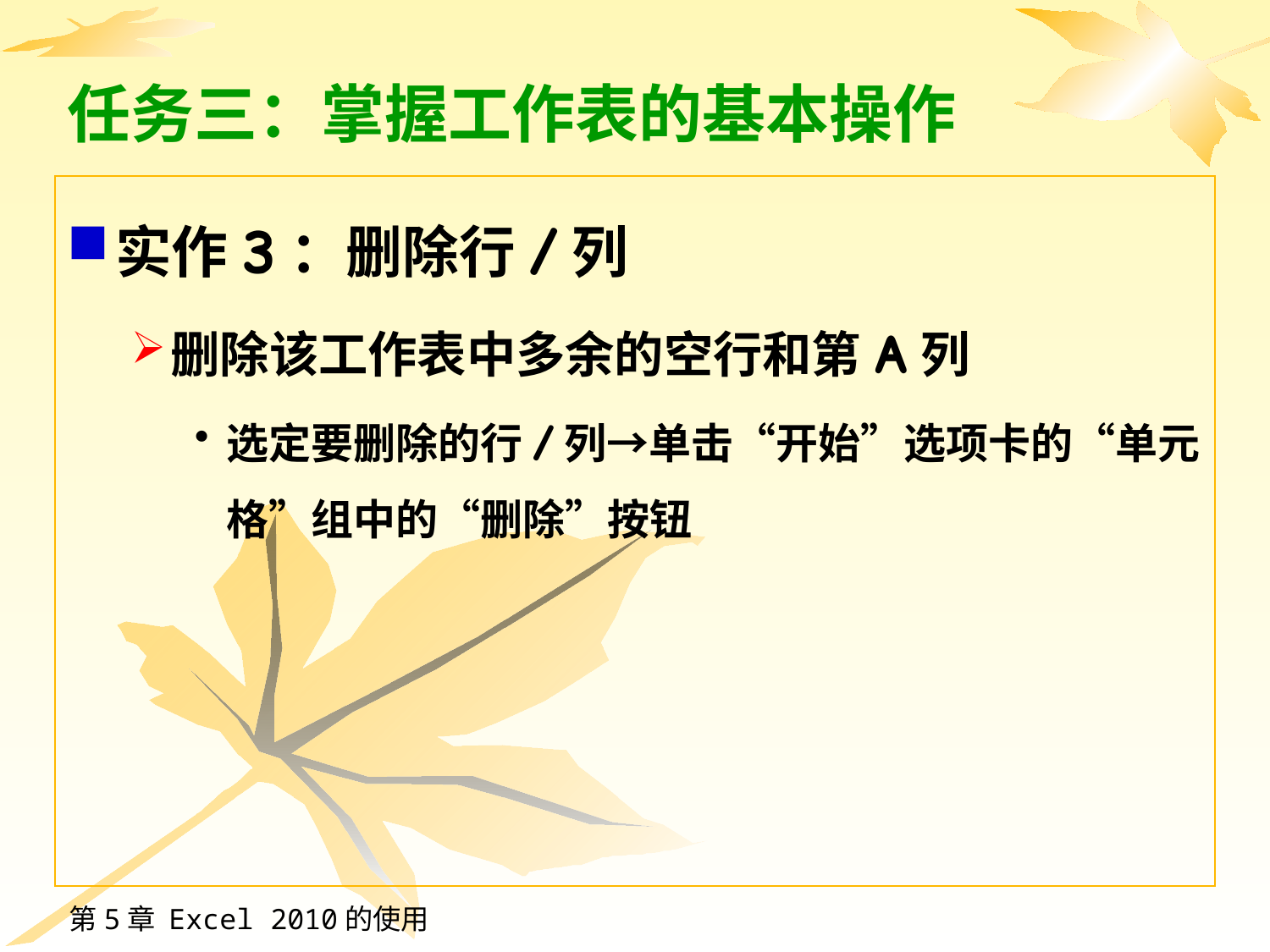

# 任务三：掌握工作表的基本操作
实作3：删除行/列
删除该工作表中多余的空行和第A列
选定要删除的行/列→单击“开始”选项卡的“单元格”组中的“删除”按钮